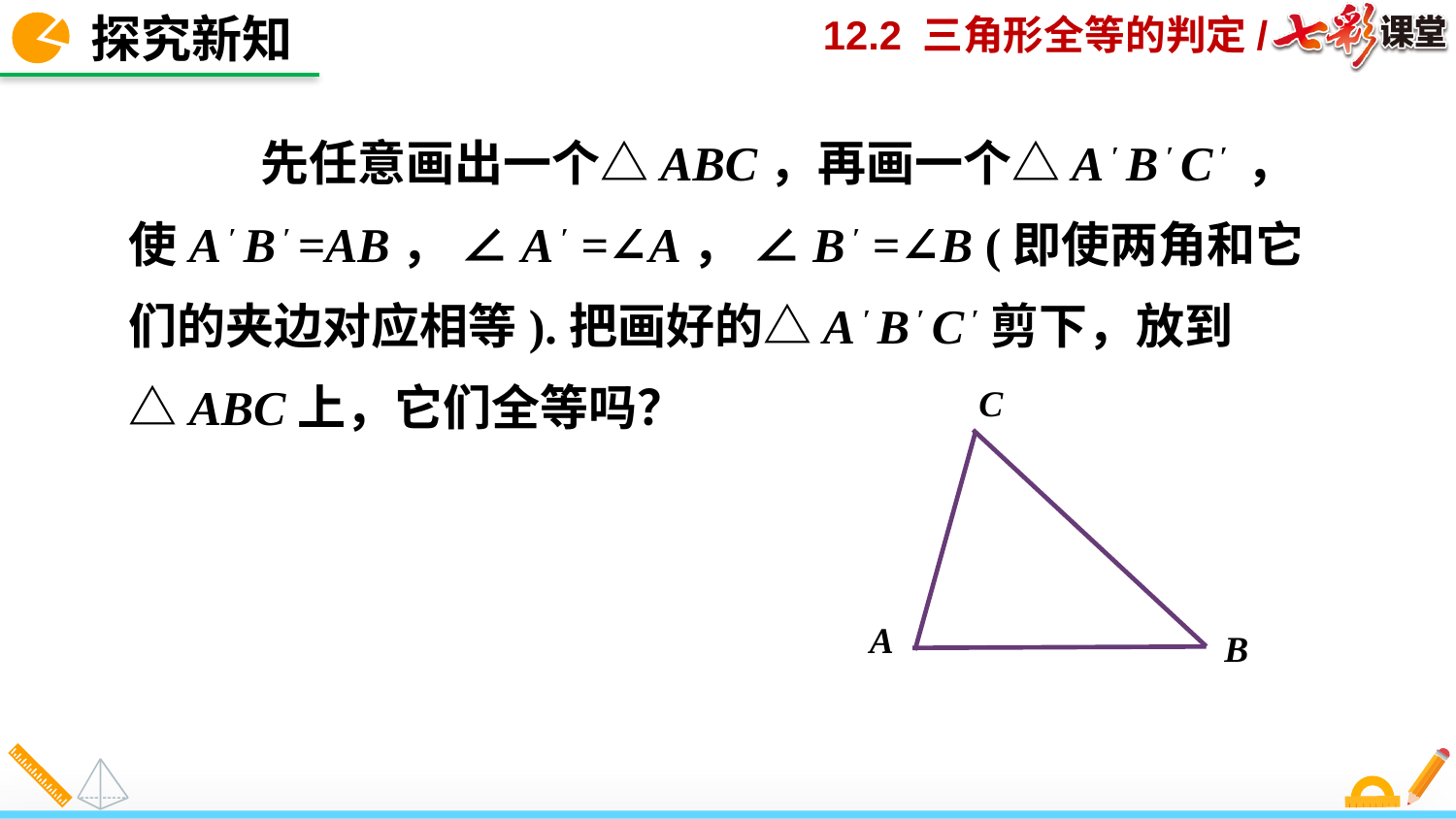

探究新知

           先任意画出一个△ABC，再画一个△A ′ B ′ C ′ ， 使A ′ B ′ =AB， ∠A ′ =∠A， ∠B ′ =∠B (即使两角和它们的夹边对应相等).把画好的△A ′ B ′ C ′剪下，放到△ABC上，它们全等吗？
C

A
B